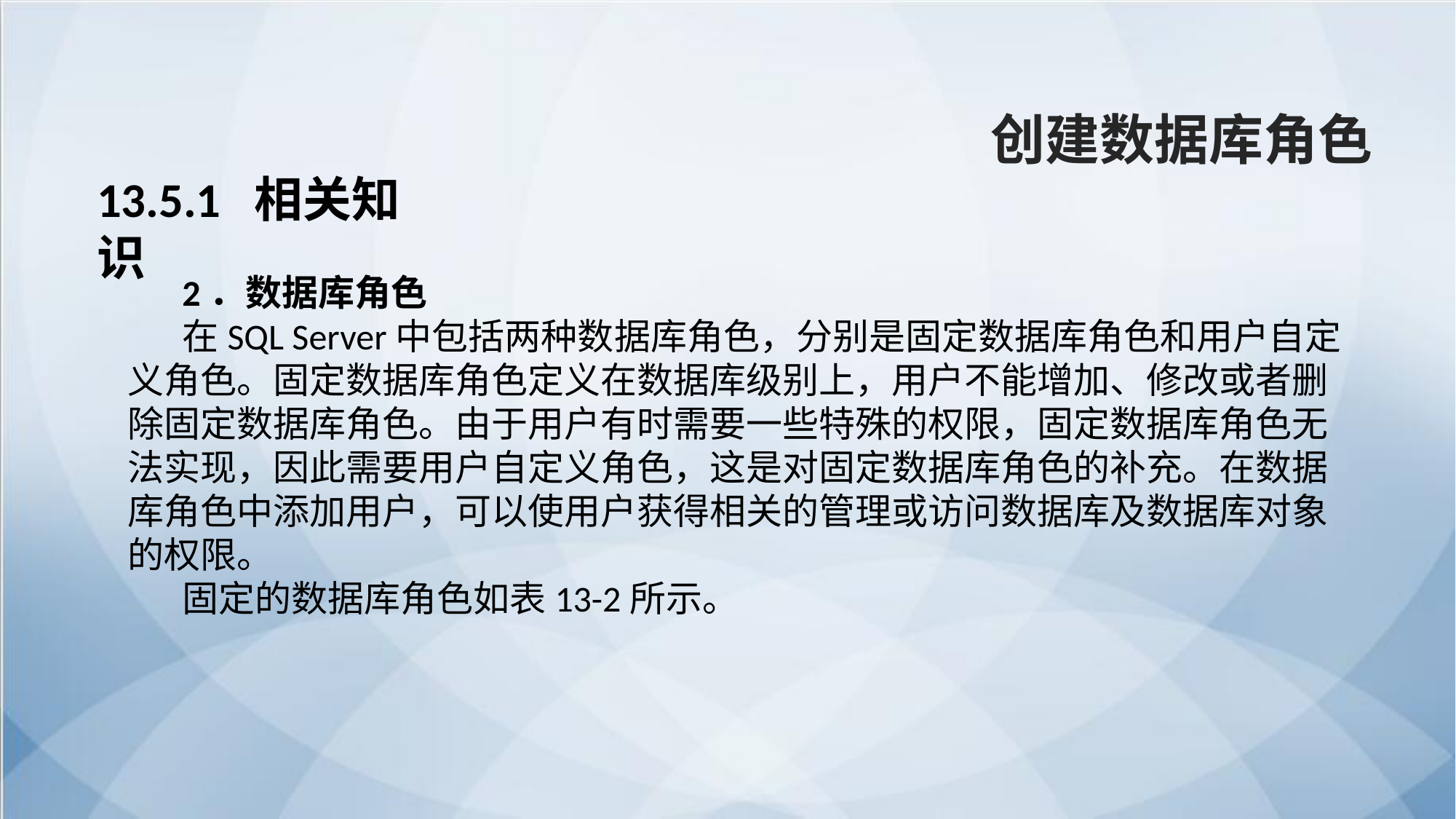

创建数据库角色
13.5.1  相关知识
2．数据库角色
在SQL Server中包括两种数据库角色，分别是固定数据库角色和用户自定义角色。固定数据库角色定义在数据库级别上，用户不能增加、修改或者删除固定数据库角色。由于用户有时需要一些特殊的权限，固定数据库角色无法实现，因此需要用户自定义角色，这是对固定数据库角色的补充。在数据库角色中添加用户，可以使用户获得相关的管理或访问数据库及数据库对象的权限。
固定的数据库角色如表13-2所示。